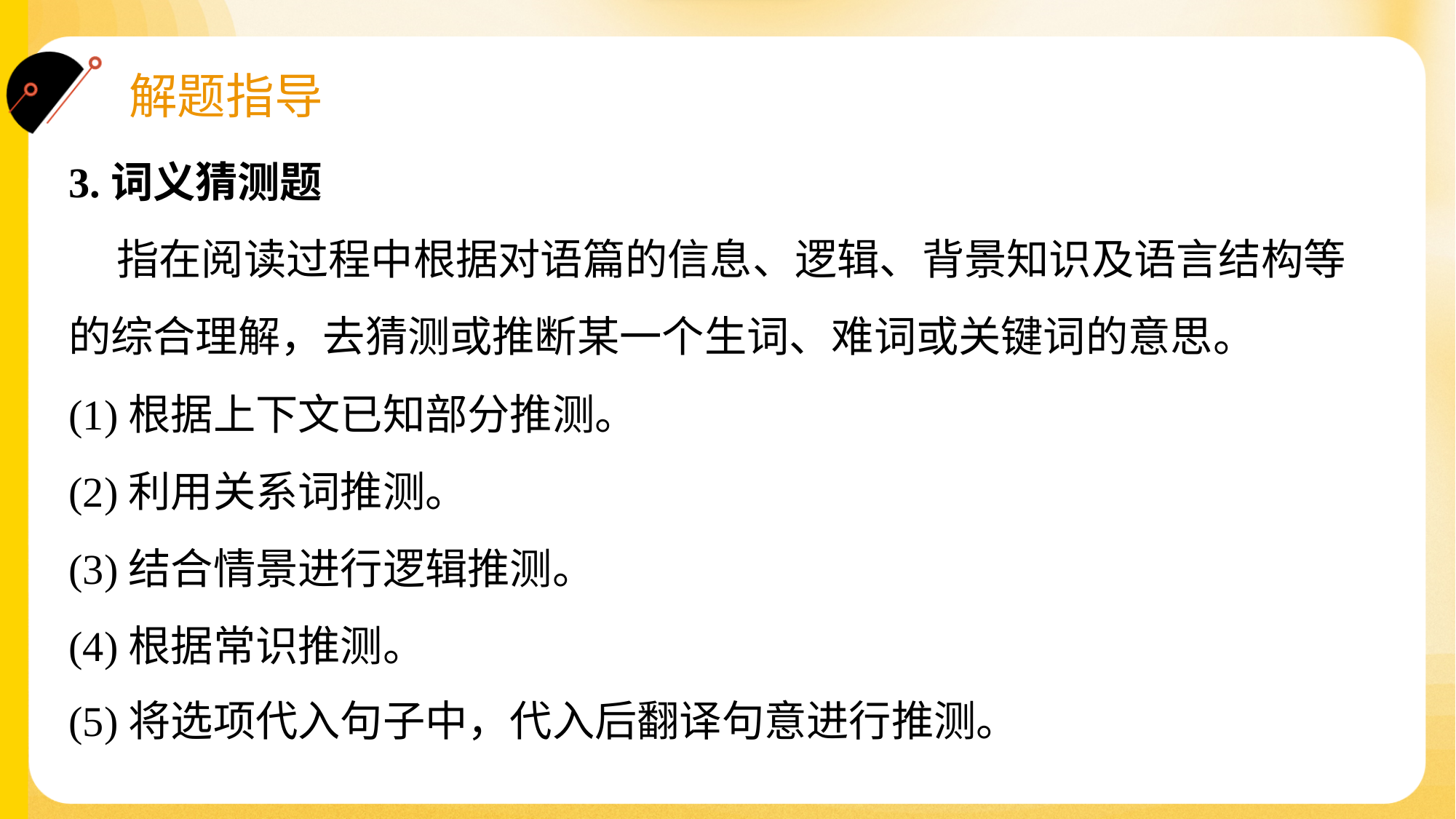

3.词义猜测题
    指在阅读过程中根据对语篇的信息、逻辑、背景知识及语言结构等
的综合理解，去猜测或推断某一个生词、难词或关键词的意思。
(1)根据上下文已知部分推测。
(2)利用关系词推测。
(3)结合情景进行逻辑推测。
(4)根据常识推测。
(5)将选项代入句子中，代入后翻译句意进行推测。